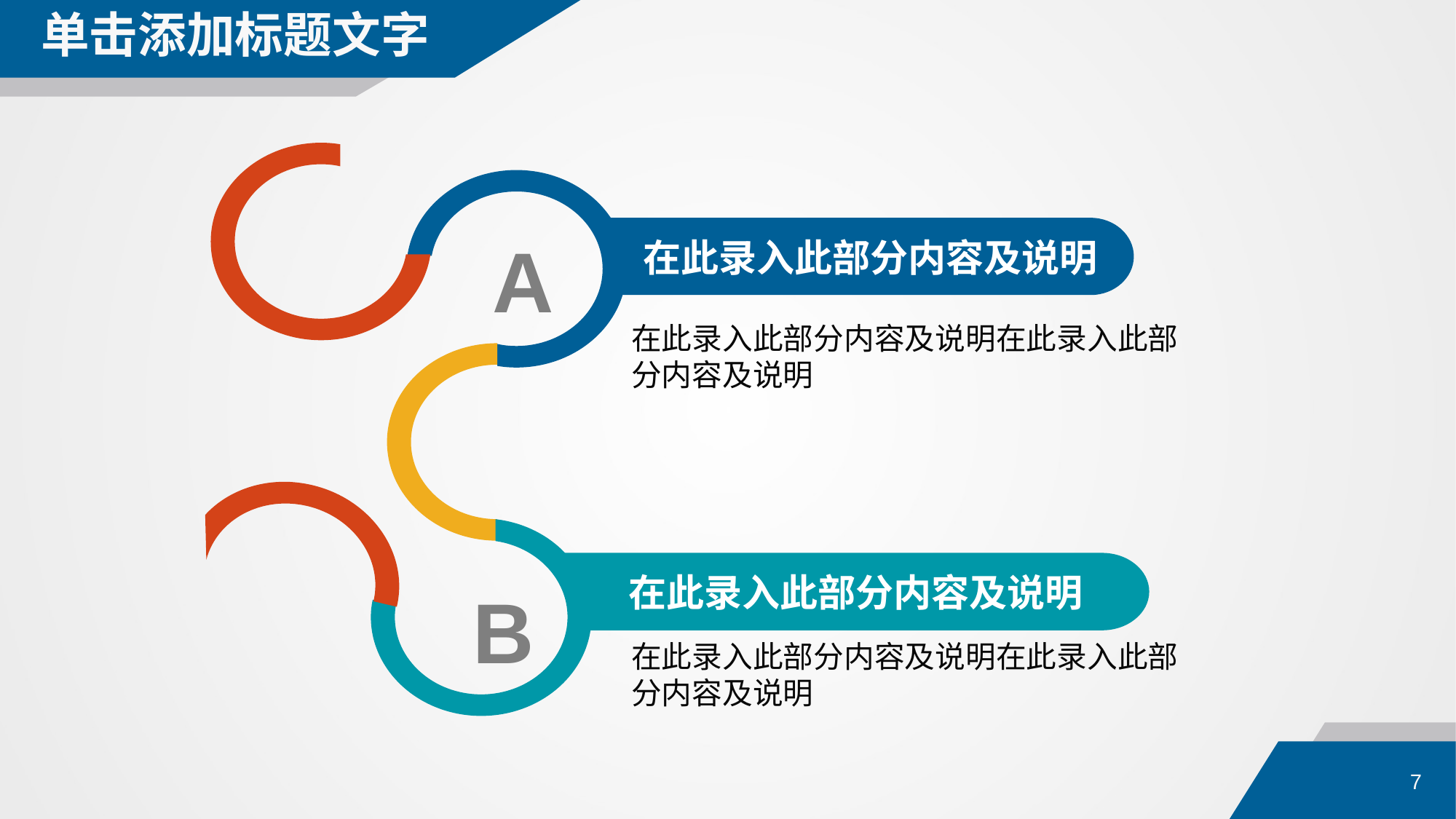

单击添加标题文字

在此录入此部分内容及说明
A
在此录入此部分内容及说明在此录入此部分内容及说明

在此录入此部分内容及说明
B
在此录入此部分内容及说明在此录入此部分内容及说明